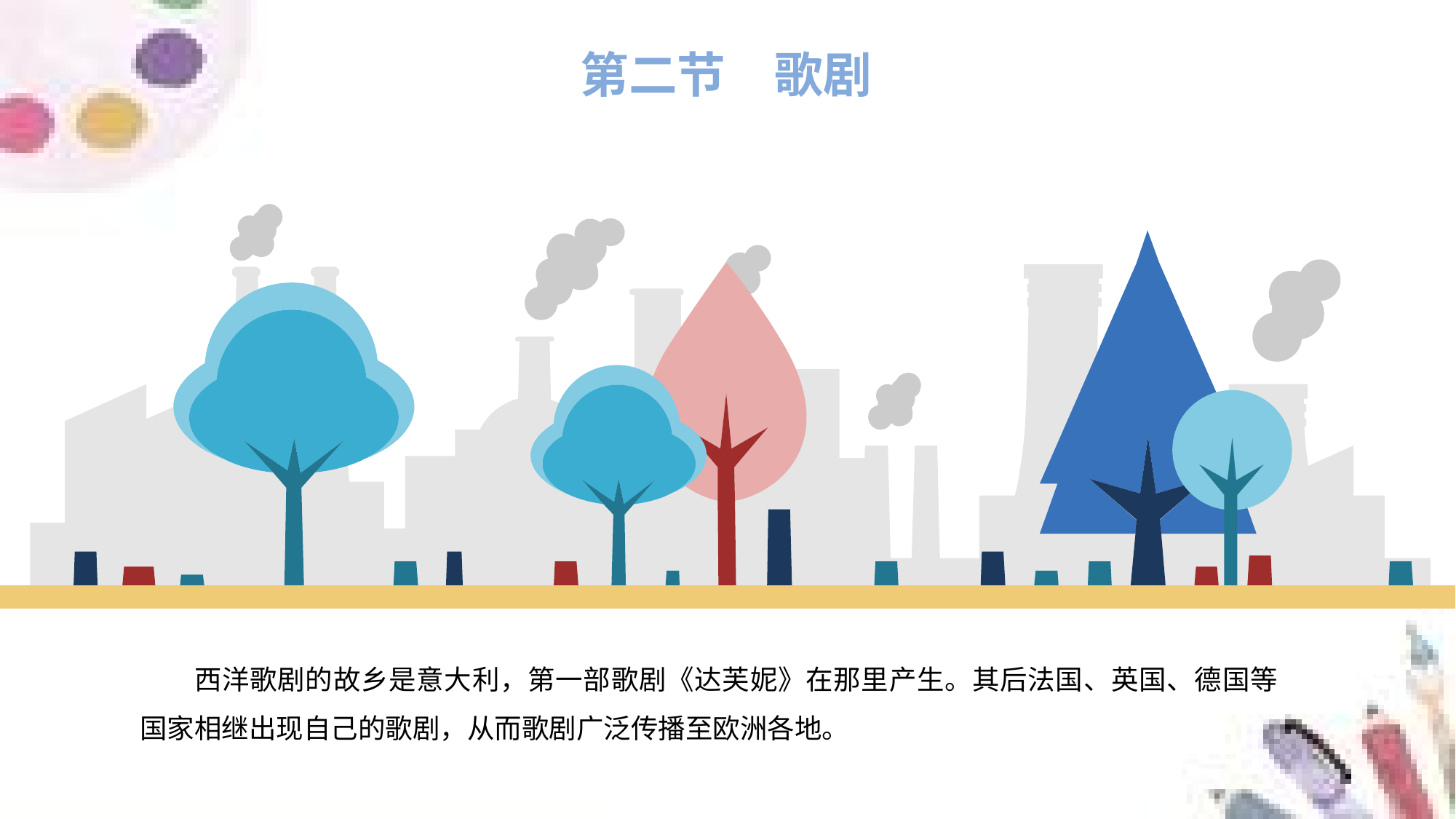

第二节　歌剧

西洋歌剧的故乡是意大利，第一部歌剧《达芙妮》在那里产生。其后法国、英国、德国等国家相继出现自己的歌剧，从而歌剧广泛传播至欧洲各地。